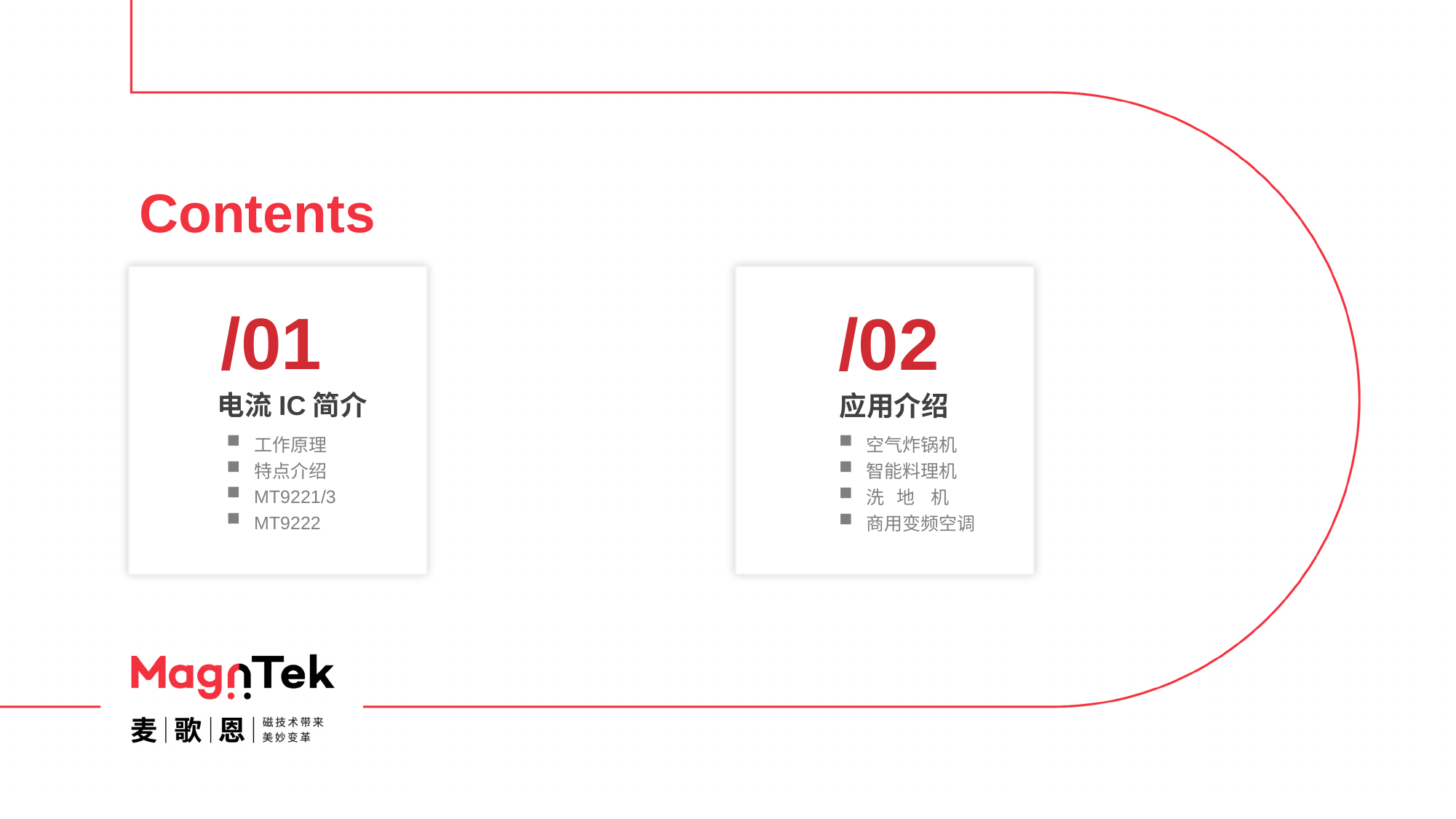

Contents

/01
/02
电流IC简介
应用介绍
工作原理
特点介绍
MT9221/3
MT9222
空气炸锅机
智能料理机
洗   地    机
商用变频空调